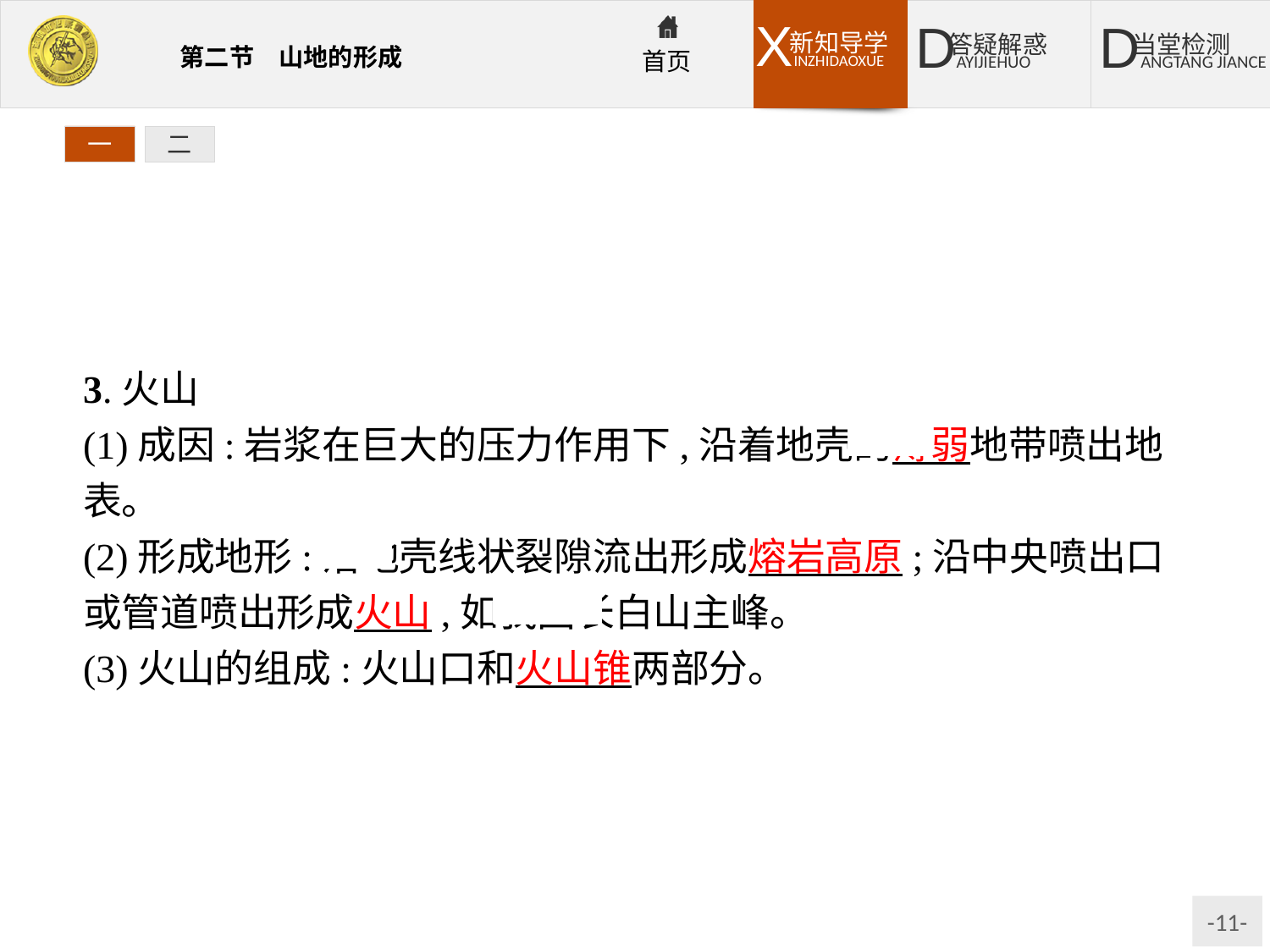

一
二
3.火山
(1)成因:岩浆在巨大的压力作用下,沿着地壳的薄弱地带喷出地表。
(2)形成地形:沿地壳线状裂隙流出形成熔岩高原;沿中央喷出口或管道喷出形成火山,如我国长白山主峰。
(3)火山的组成:火山口和火山锥两部分。